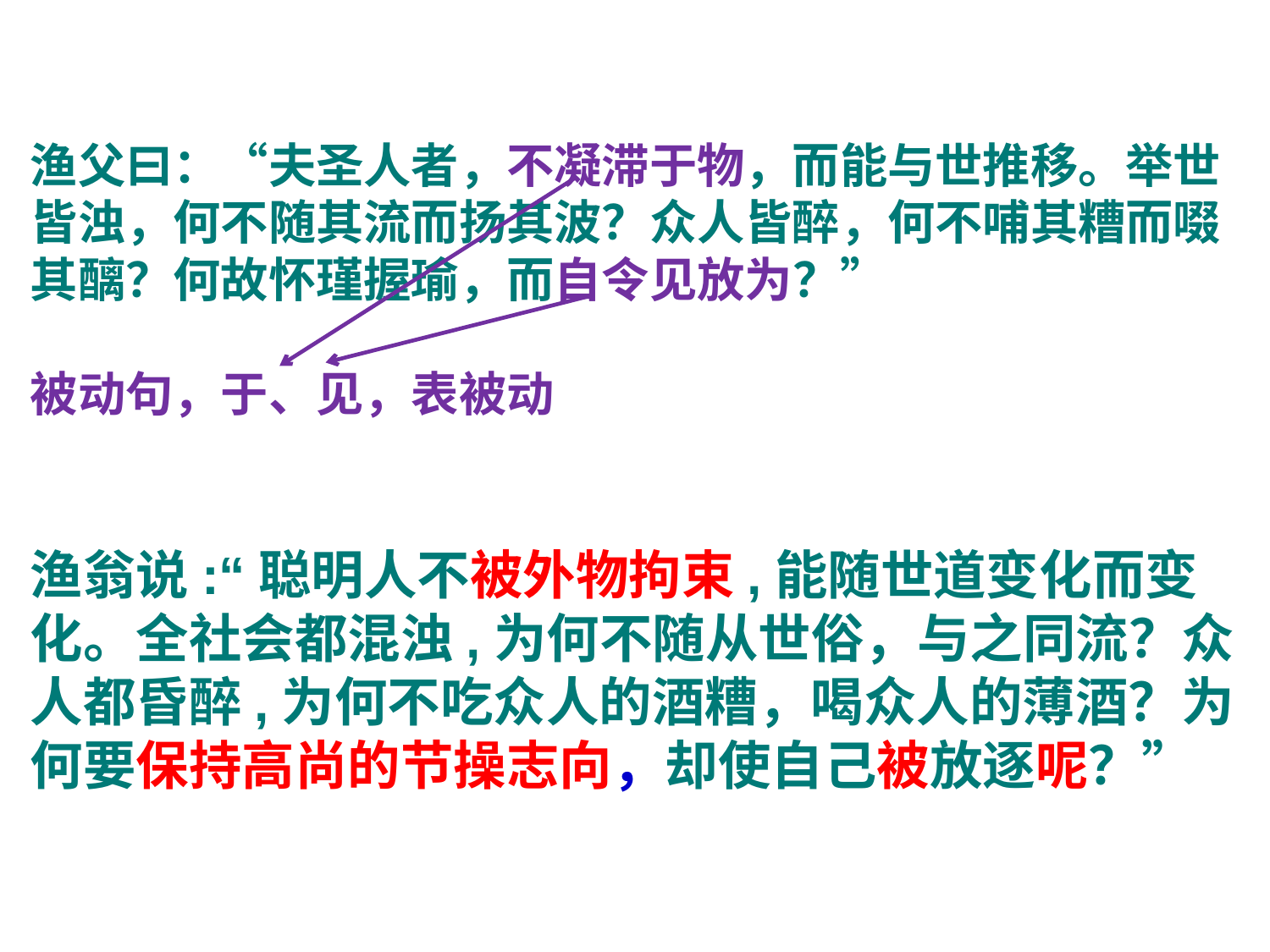

渔父曰：“夫圣人者，不凝滞于物，而能与世推移。举世皆浊，何不随其流而扬其波？众人皆醉，何不哺其糟而啜其醨？何故怀瑾握瑜，而自令见放为？”

被动句，于、见，表被动

渔翁说:“聪明人不被外物拘束,能随世道变化而变化。全社会都混浊,为何不随从世俗，与之同流？众人都昏醉,为何不吃众人的酒糟，喝众人的薄酒？为何要保持高尚的节操志向，却使自己被放逐呢？”